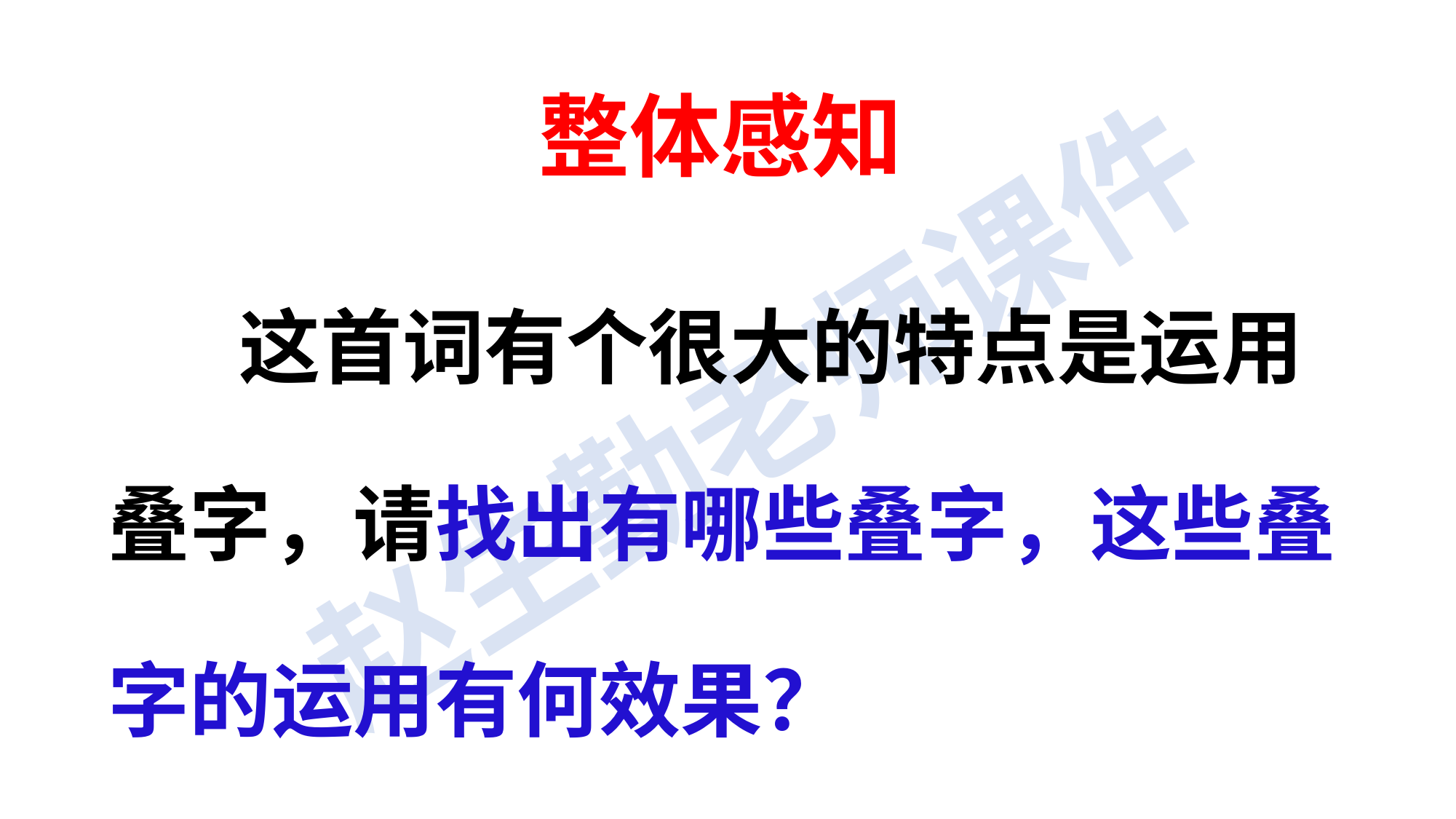

整体感知
      这首词有个很大的特点是运用叠字，请找出有哪些叠字，这些叠字的运用有何效果？